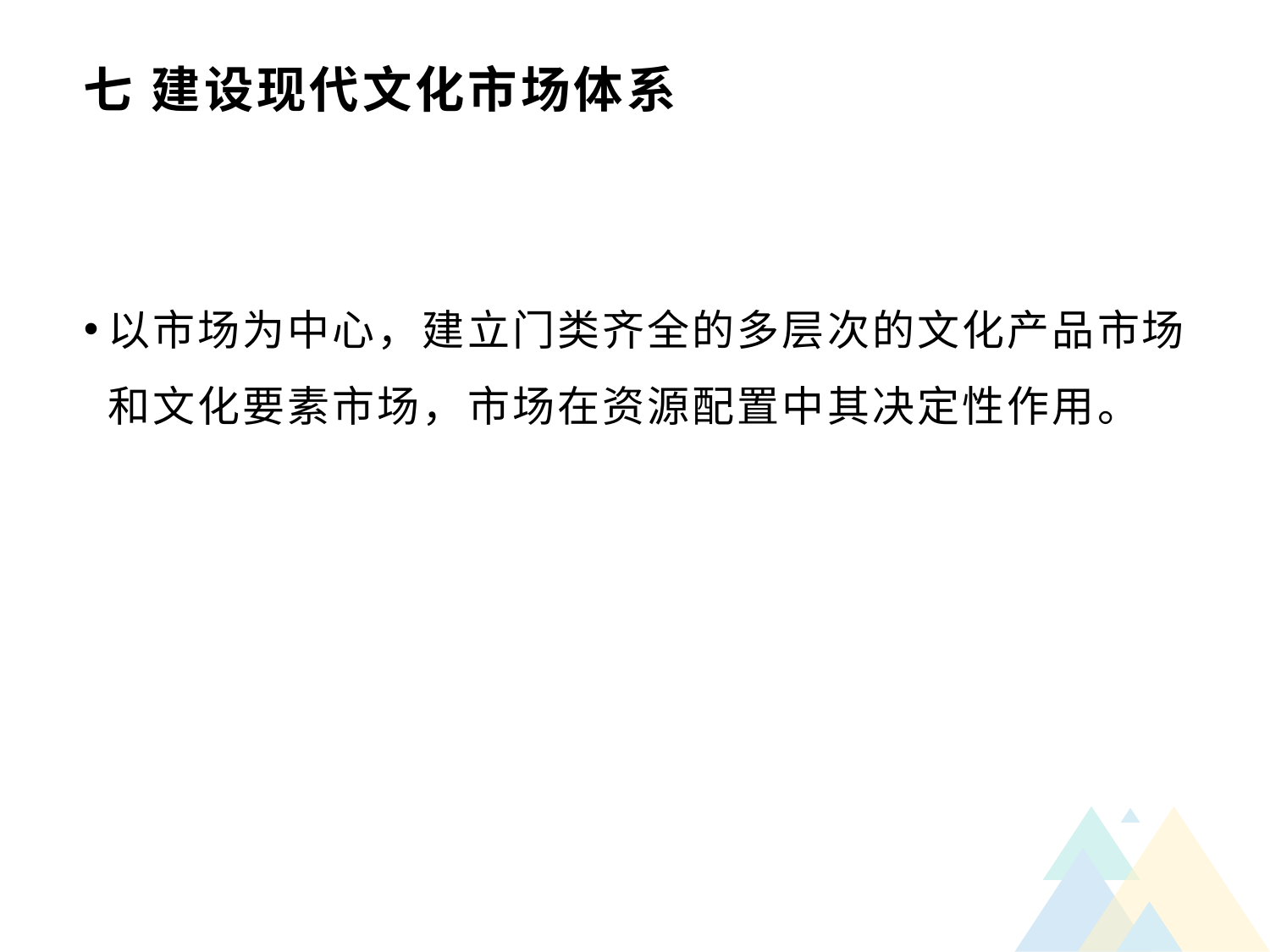

# 七 建设现代文化市场体系
以市场为中心，建立门类齐全的多层次的文化产品市场和文化要素市场，市场在资源配置中其决定性作用。